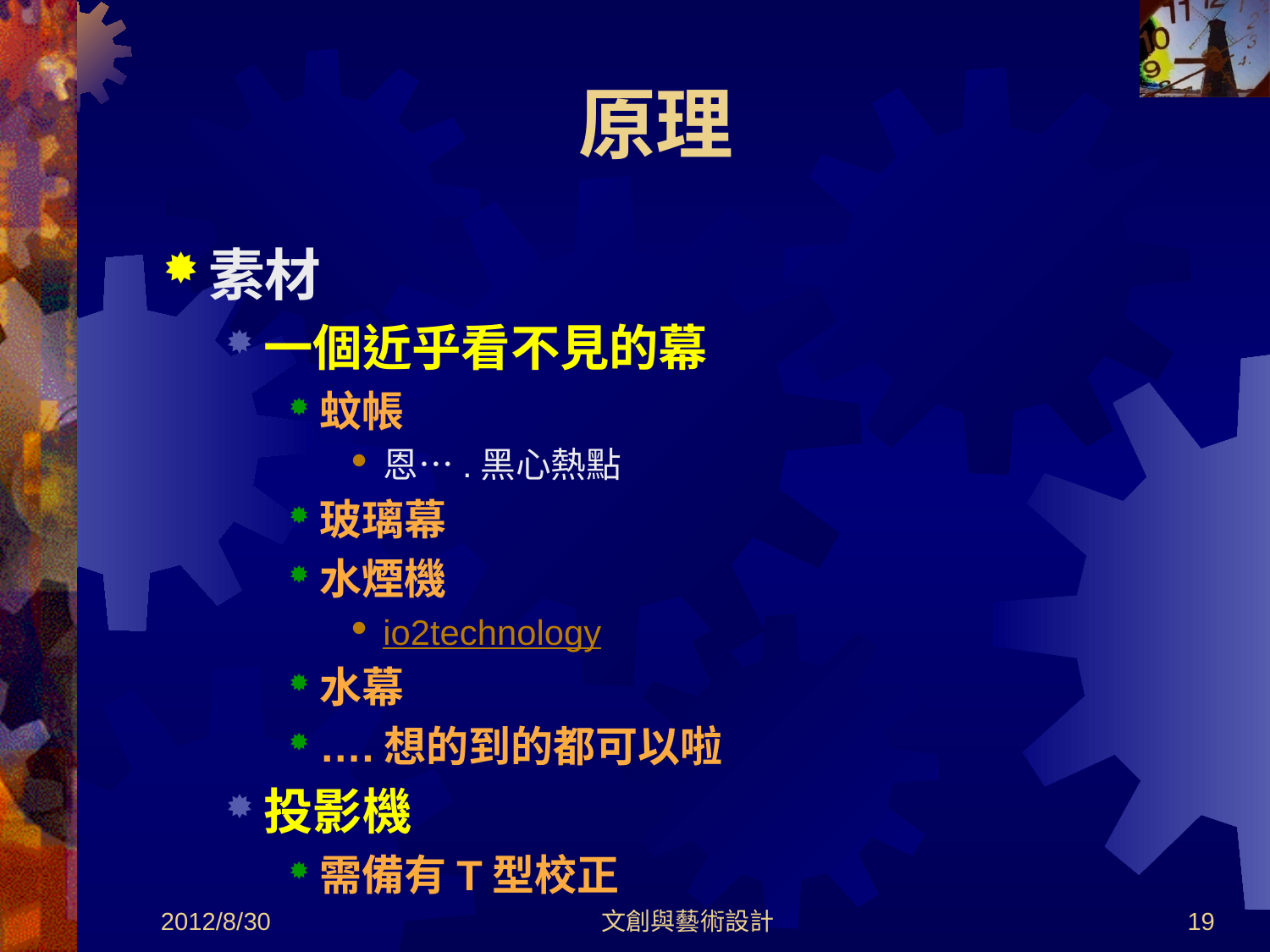

原理
素材
一個近乎看不見的幕
蚊帳
恩….黑心熱點
玻璃幕
水煙機
io2technology
水幕
….想的到的都可以啦
投影機
需備有T型校正

2012/8/30
文創與藝術設計
19